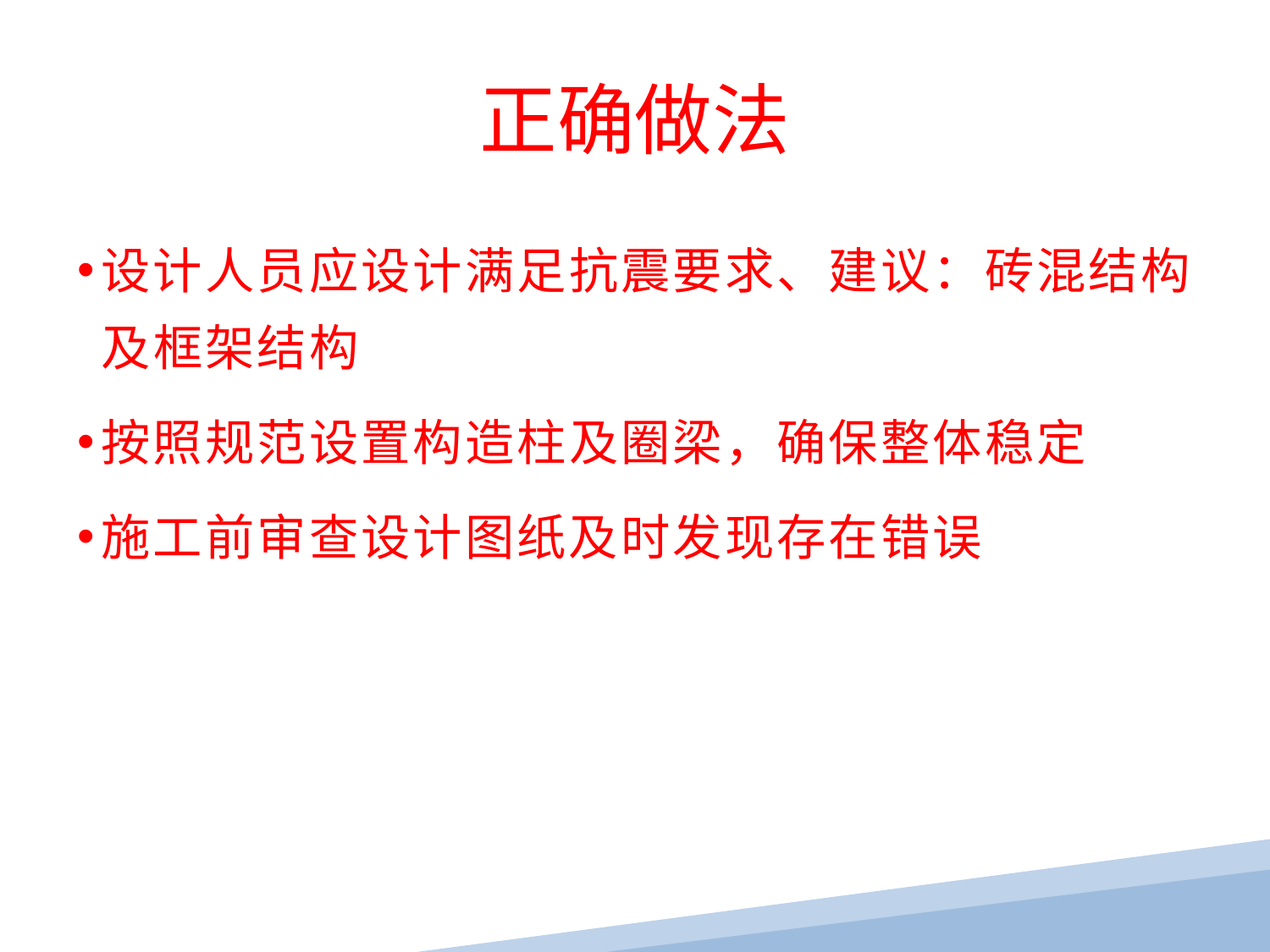

正确做法
设计人员应设计满足抗震要求、建议：砖混结构及框架结构
按照规范设置构造柱及圈梁，确保整体稳定
施工前审查设计图纸及时发现存在错误